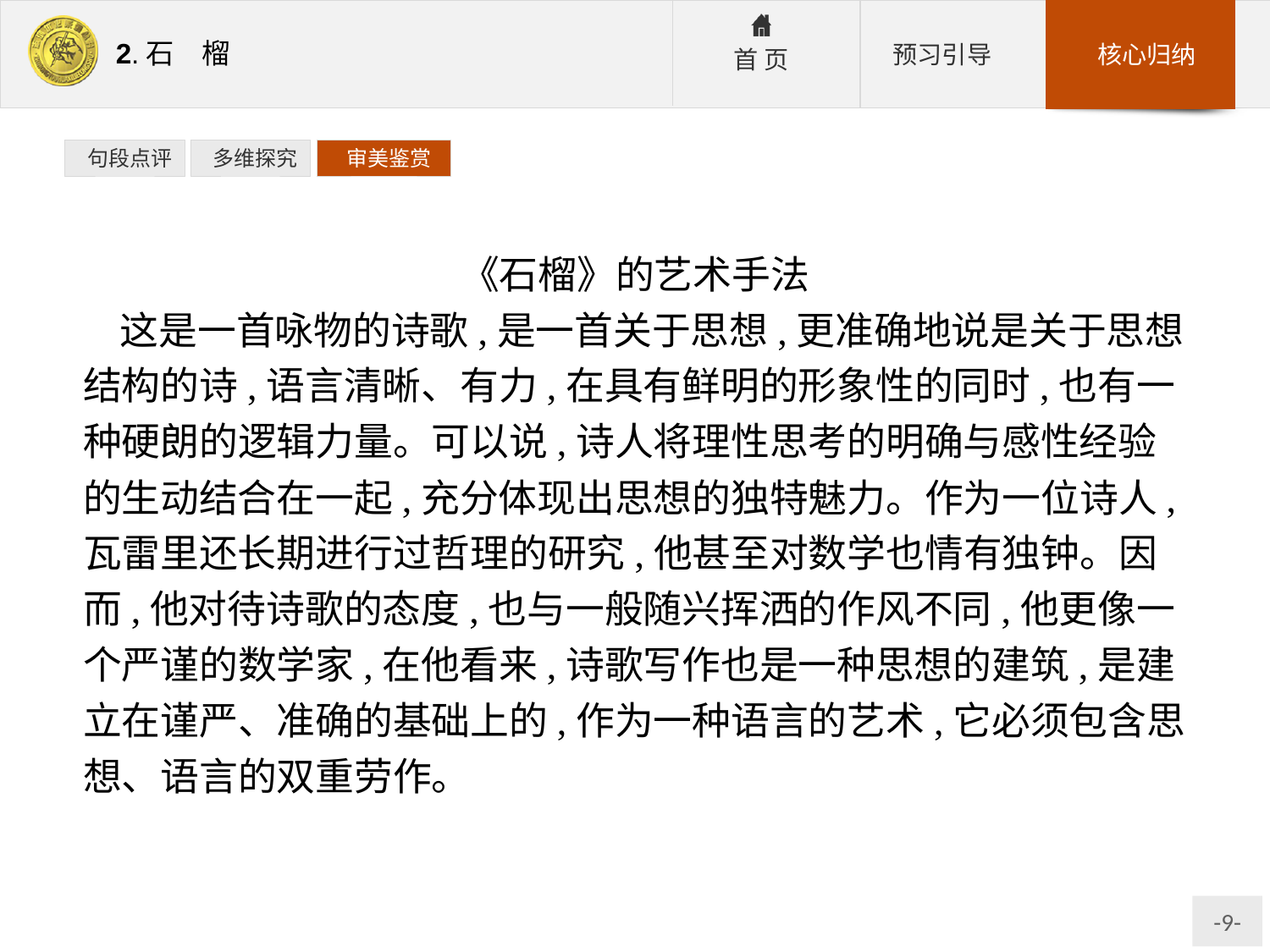

句段点评
 多维探究
 审美鉴赏
《石榴》的艺术手法
这是一首咏物的诗歌,是一首关于思想,更准确地说是关于思想结构的诗,语言清晰、有力,在具有鲜明的形象性的同时,也有一种硬朗的逻辑力量。可以说,诗人将理性思考的明确与感性经验的生动结合在一起,充分体现出思想的独特魅力。作为一位诗人,瓦雷里还长期进行过哲理的研究,他甚至对数学也情有独钟。因而,他对待诗歌的态度,也与一般随兴挥洒的作风不同,他更像一个严谨的数学家,在他看来,诗歌写作也是一种思想的建筑,是建立在谨严、准确的基础上的,作为一种语言的艺术,它必须包含思想、语言的双重劳作。